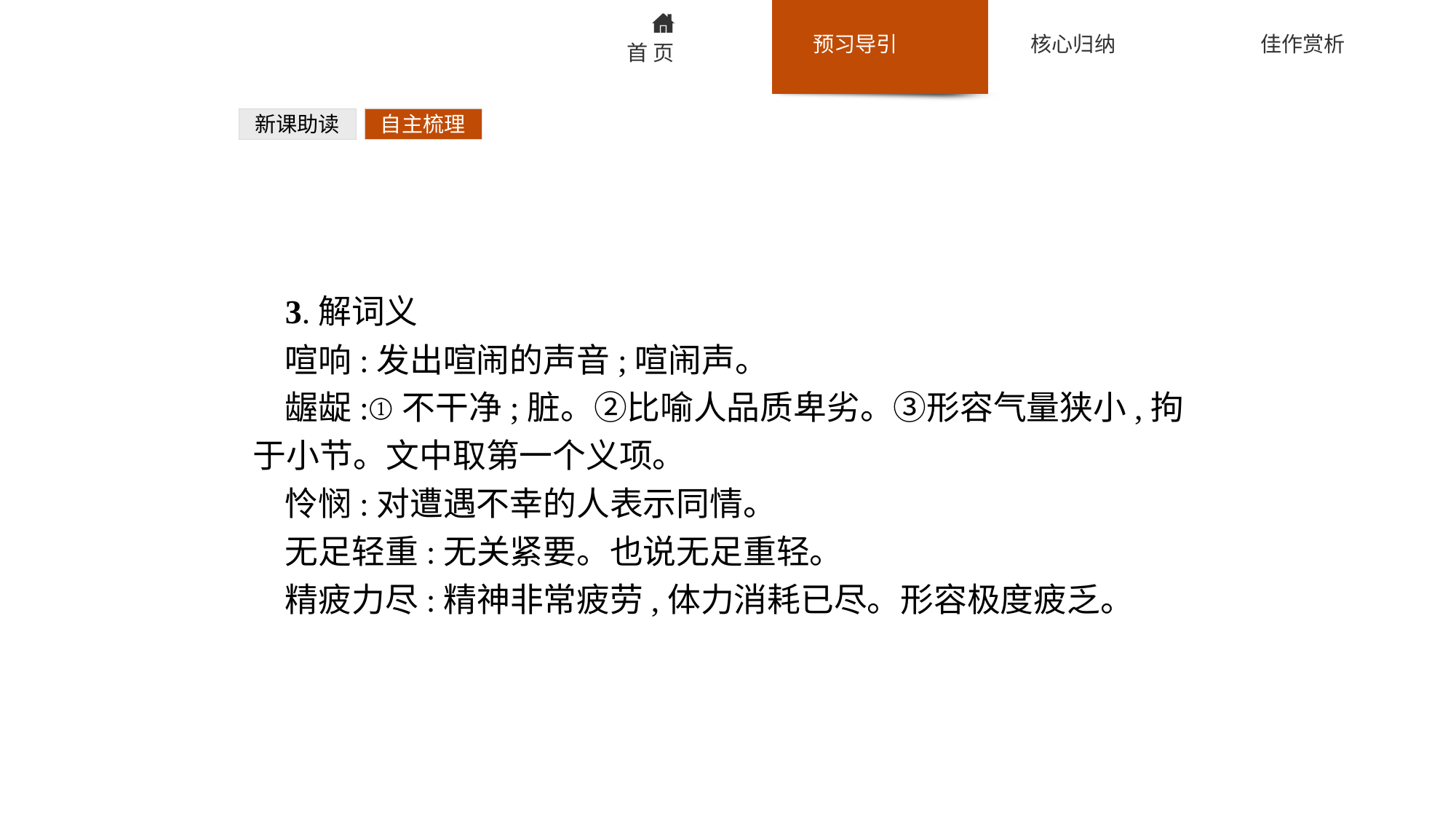

新课助读
自主梳理
3.解词义
喧响:发出喧闹的声音;喧闹声。
龌龊:①不干净;脏。②比喻人品质卑劣。③形容气量狭小,拘于小节。文中取第一个义项。
怜悯:对遭遇不幸的人表示同情。
无足轻重:无关紧要。也说无足重轻。
精疲力尽:精神非常疲劳,体力消耗已尽。形容极度疲乏。